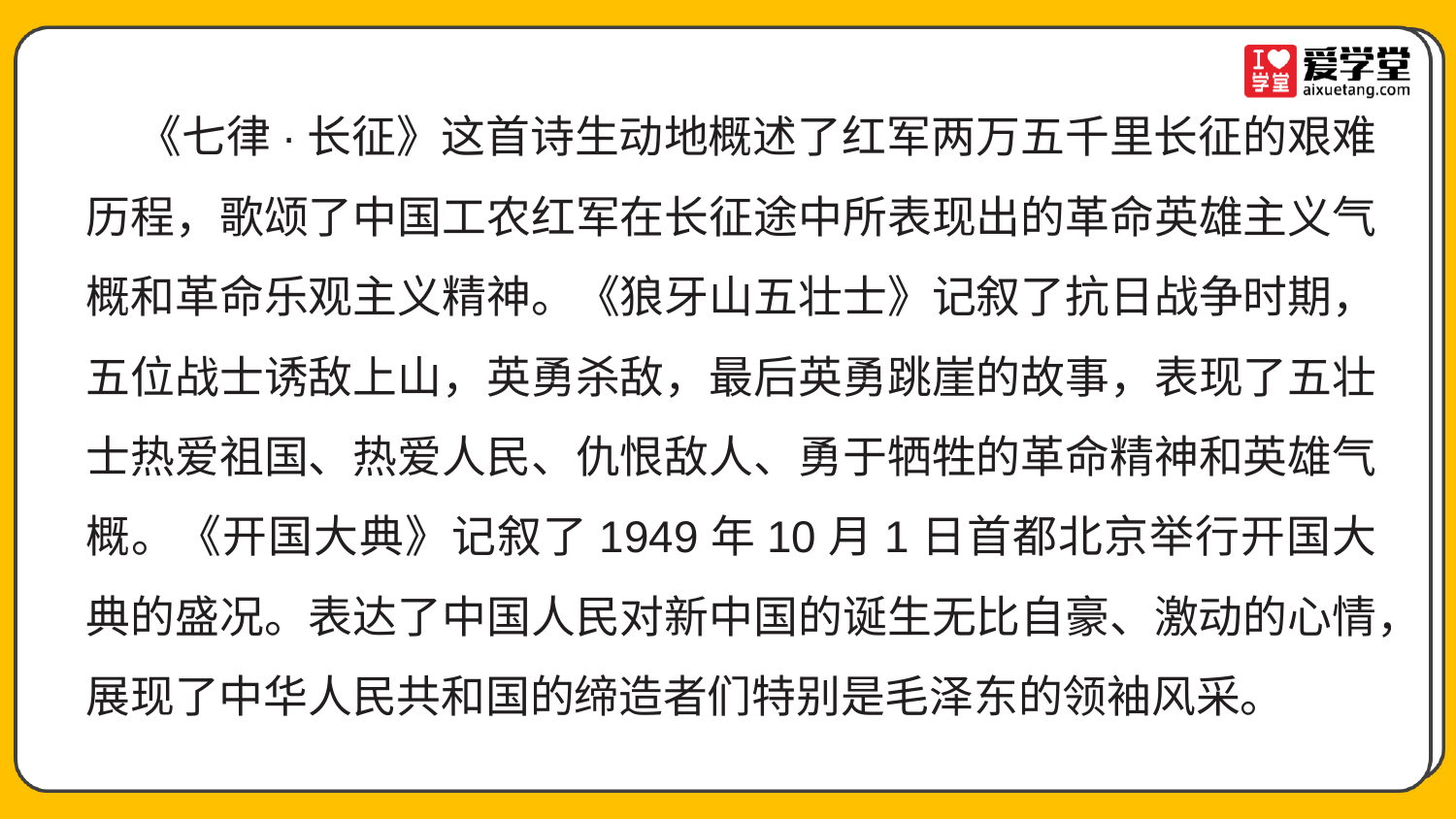

《七律·长征》这首诗生动地概述了红军两万五千里长征的艰难历程，歌颂了中国工农红军在长征途中所表现出的革命英雄主义气概和革命乐观主义精神。《狼牙山五壮士》记叙了抗日战争时期，五位战士诱敌上山，英勇杀敌，最后英勇跳崖的故事，表现了五壮士热爱祖国、热爱人民、仇恨敌人、勇于牺牲的革命精神和英雄气概。《开国大典》记叙了1949年10月1日首都北京举行开国大典的盛况。表达了中国人民对新中国的诞生无比自豪、激动的心情，展现了中华人民共和国的缔造者们特别是毛泽东的领袖风采。